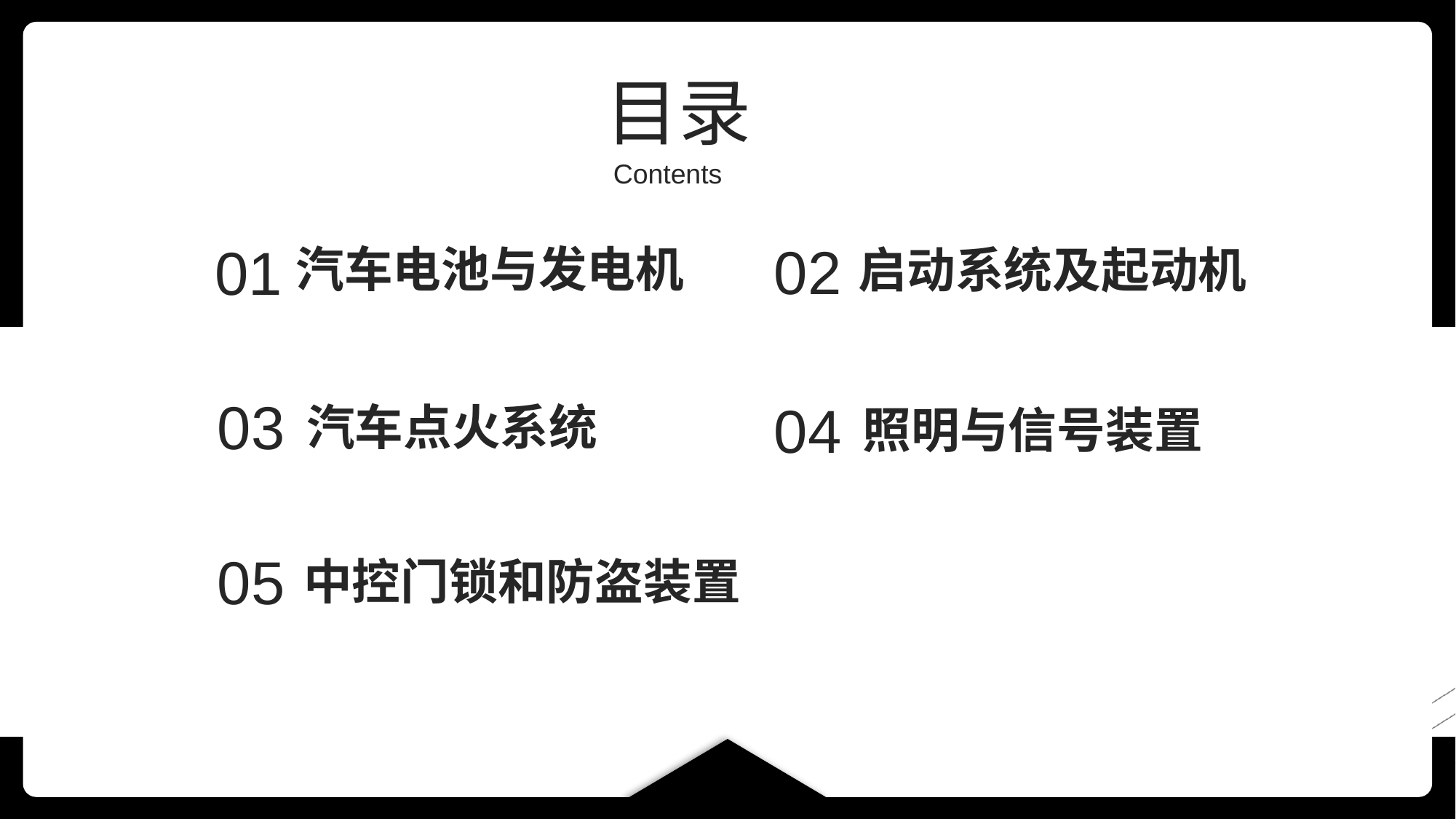

目录
Contents
01
02
汽车电池与发电机
启动系统及起动机
03
04
汽车点火系统
照明与信号装置
05
中控门锁和防盗装置